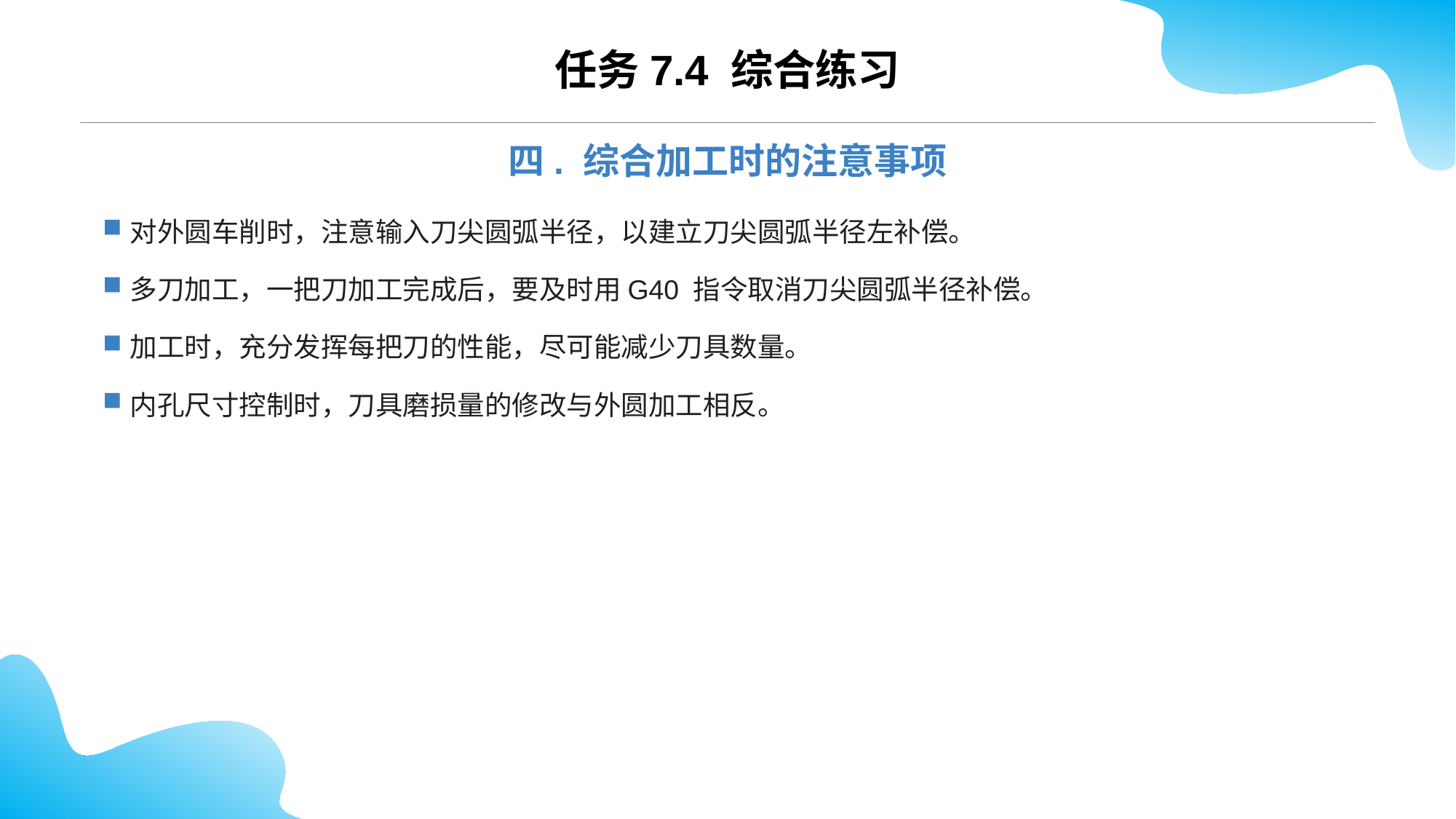

任务7.4 综合练习
四. 综合加工时的注意事项
对外圆车削时，注意输入刀尖圆弧半径，以建立刀尖圆弧半径左补偿。
多刀加工，一把刀加工完成后，要及时用G40 指令取消刀尖圆弧半径补偿。
加工时，充分发挥每把刀的性能，尽可能减少刀具数量。
内孔尺寸控制时，刀具磨损量的修改与外圆加工相反。